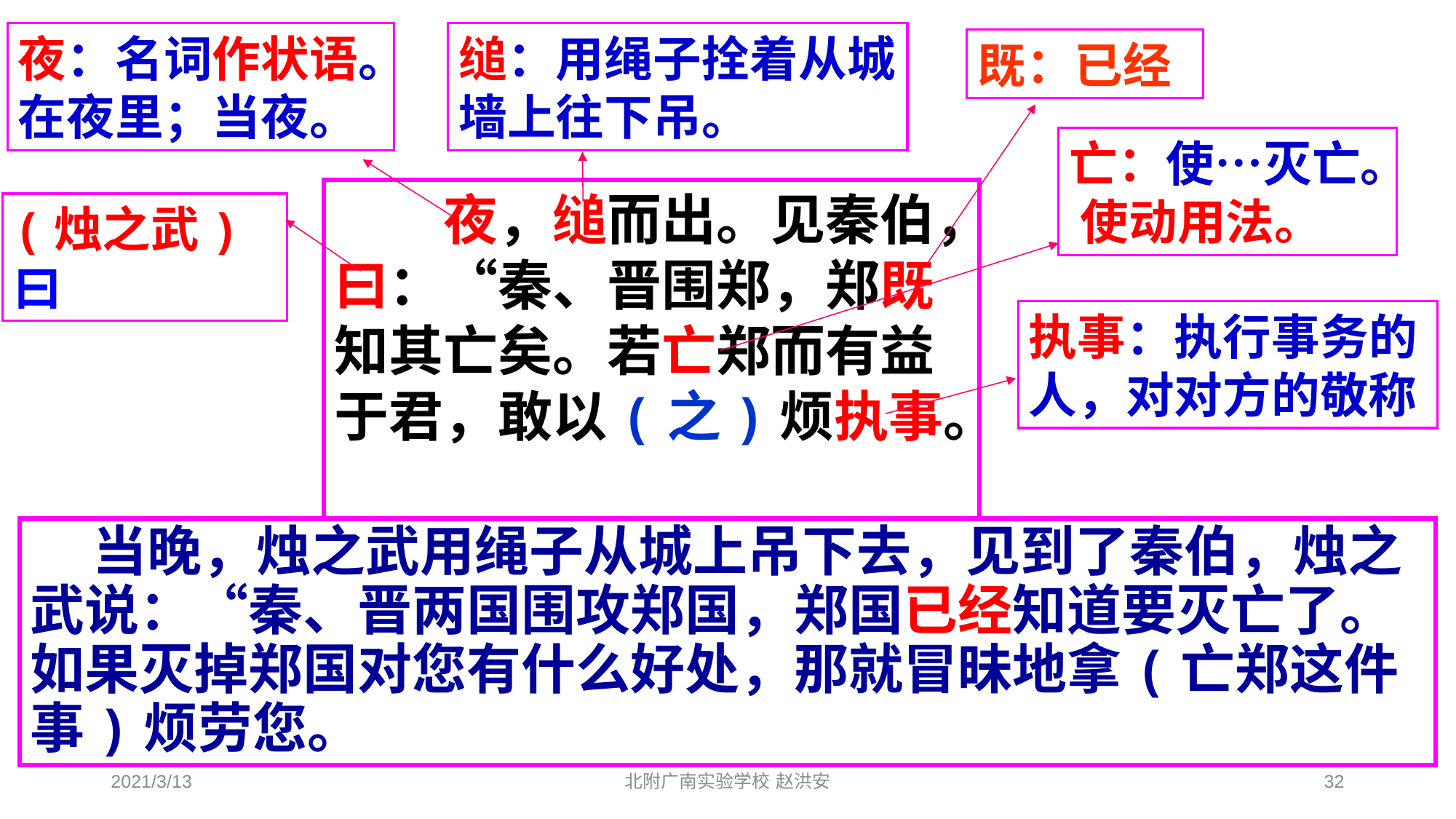

夜：名词作状语。在夜里；当夜。
缒：用绳子拴着从城墙上往下吊。
既：已经

亡：使…灭亡。 使动用法。

　　夜，缒而出。见秦伯，曰：“秦、晋围郑，郑既知其亡矣。若亡郑而有益于君，敢以(之)烦执事。
(烛之武)曰

执事：执行事务的人，对对方的敬称

    当晚，烛之武用绳子从城上吊下去，见到了秦伯，烛之武说：“秦、晋两国围攻郑国，郑国已经知道要灭亡了。如果灭掉郑国对您有什么好处，那就冒昧地拿(亡郑这件事)烦劳您。
2021/3/13
北附广南实验学校 赵洪安
32